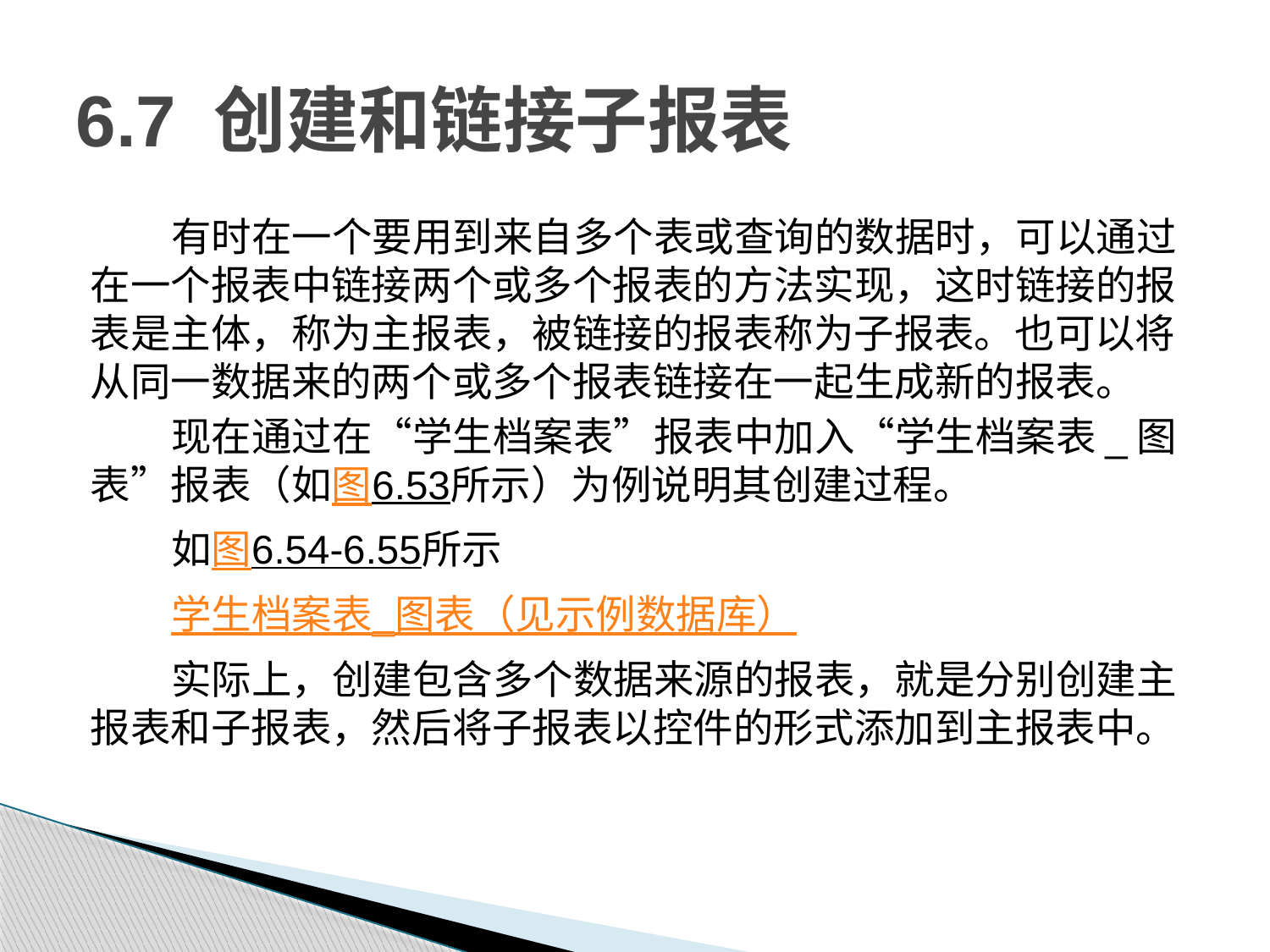

# 6.7 创建和链接子报表
有时在一个要用到来自多个表或查询的数据时，可以通过在一个报表中链接两个或多个报表的方法实现，这时链接的报表是主体，称为主报表，被链接的报表称为子报表。也可以将从同一数据来的两个或多个报表链接在一起生成新的报表。
现在通过在“学生档案表”报表中加入“学生档案表_图表”报表（如图6.53所示）为例说明其创建过程。
如图6.54-6.55所示
学生档案表_图表（见示例数据库）
实际上，创建包含多个数据来源的报表，就是分别创建主报表和子报表，然后将子报表以控件的形式添加到主报表中。